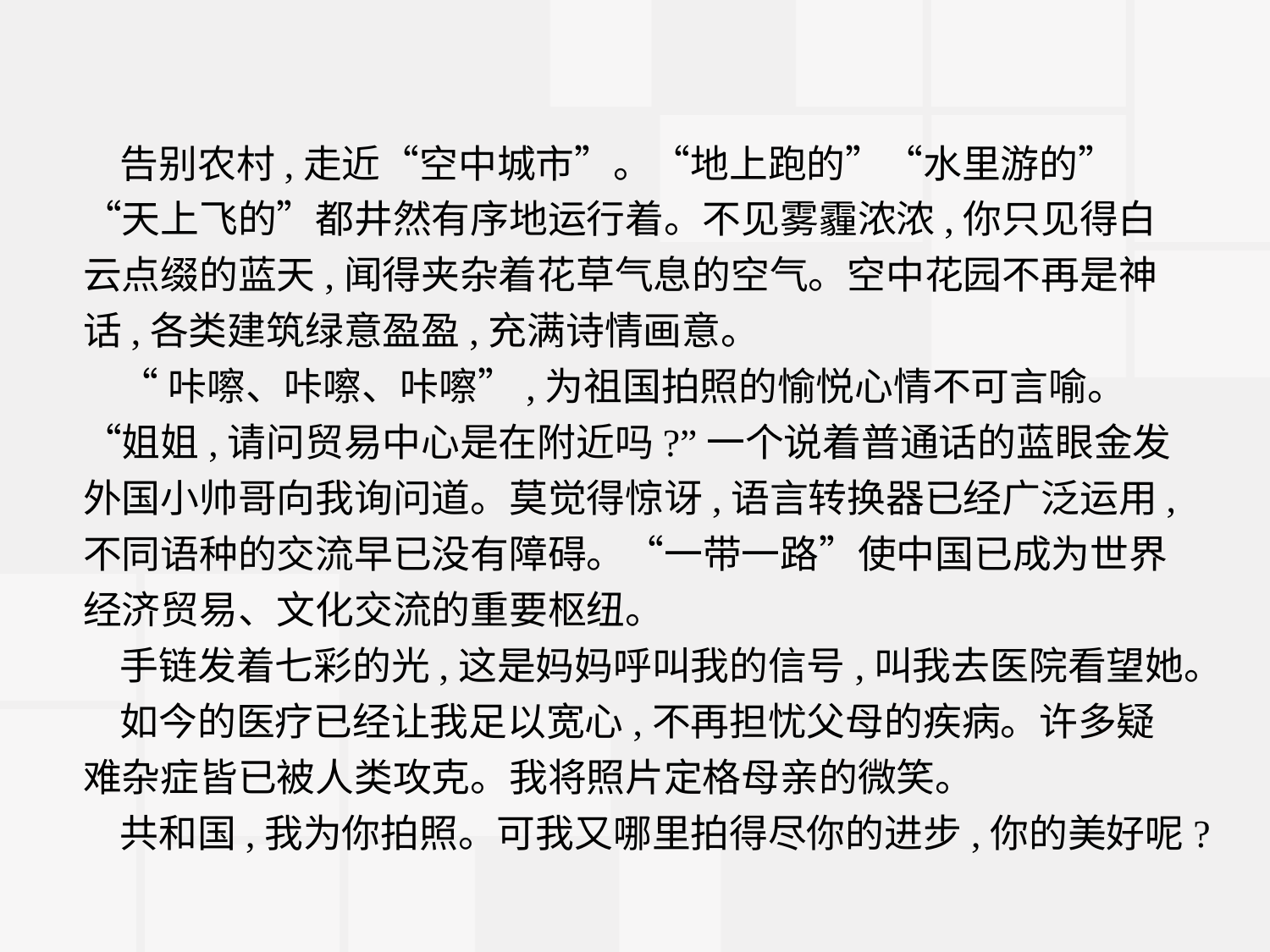

告别农村,走近“空中城市”。“地上跑的”“水里游的”“天上飞的”都井然有序地运行着。不见雾霾浓浓,你只见得白云点缀的蓝天,闻得夹杂着花草气息的空气。空中花园不再是神话,各类建筑绿意盈盈,充满诗情画意。
“咔嚓、咔嚓、咔嚓”,为祖国拍照的愉悦心情不可言喻。“姐姐,请问贸易中心是在附近吗?”一个说着普通话的蓝眼金发外国小帅哥向我询问道。莫觉得惊讶,语言转换器已经广泛运用,不同语种的交流早已没有障碍。“一带一路”使中国已成为世界经济贸易、文化交流的重要枢纽。
手链发着七彩的光,这是妈妈呼叫我的信号,叫我去医院看望她。
如今的医疗已经让我足以宽心,不再担忧父母的疾病。许多疑难杂症皆已被人类攻克。我将照片定格母亲的微笑。
共和国,我为你拍照。可我又哪里拍得尽你的进步,你的美好呢?